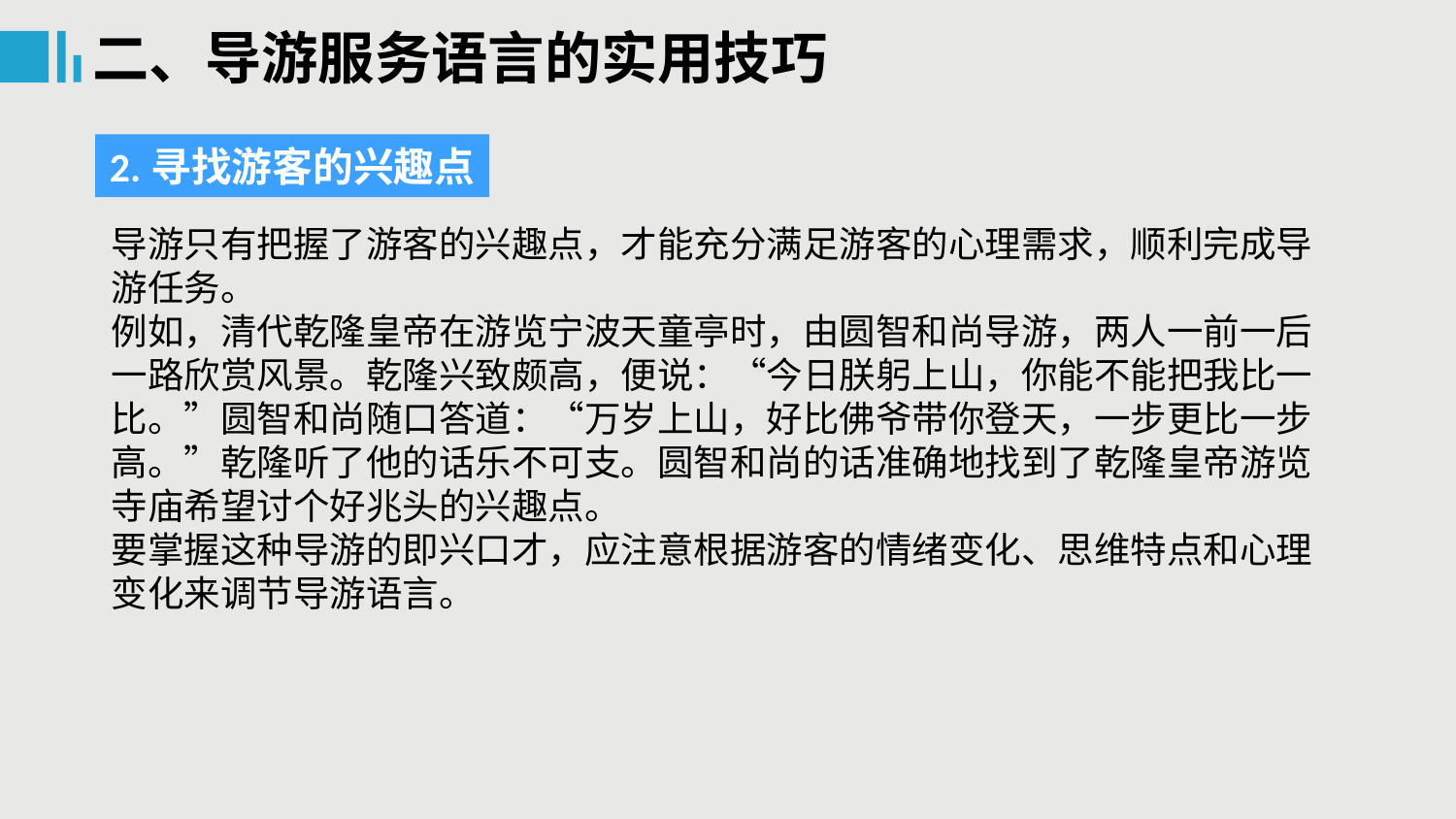

二、导游服务语言的实用技巧

2.寻找游客的兴趣点
导游只有把握了游客的兴趣点，才能充分满足游客的心理需求，顺利完成导游任务。
例如，清代乾隆皇帝在游览宁波天童亭时，由圆智和尚导游，两人一前一后一路欣赏风景。乾隆兴致颇高，便说：“今日朕躬上山，你能不能把我比一比。”圆智和尚随口答道：“万岁上山，好比佛爷带你登天，一步更比一步高。”乾隆听了他的话乐不可支。圆智和尚的话准确地找到了乾隆皇帝游览寺庙希望讨个好兆头的兴趣点。
要掌握这种导游的即兴口才，应注意根据游客的情绪变化、思维特点和心理变化来调节导游语言。